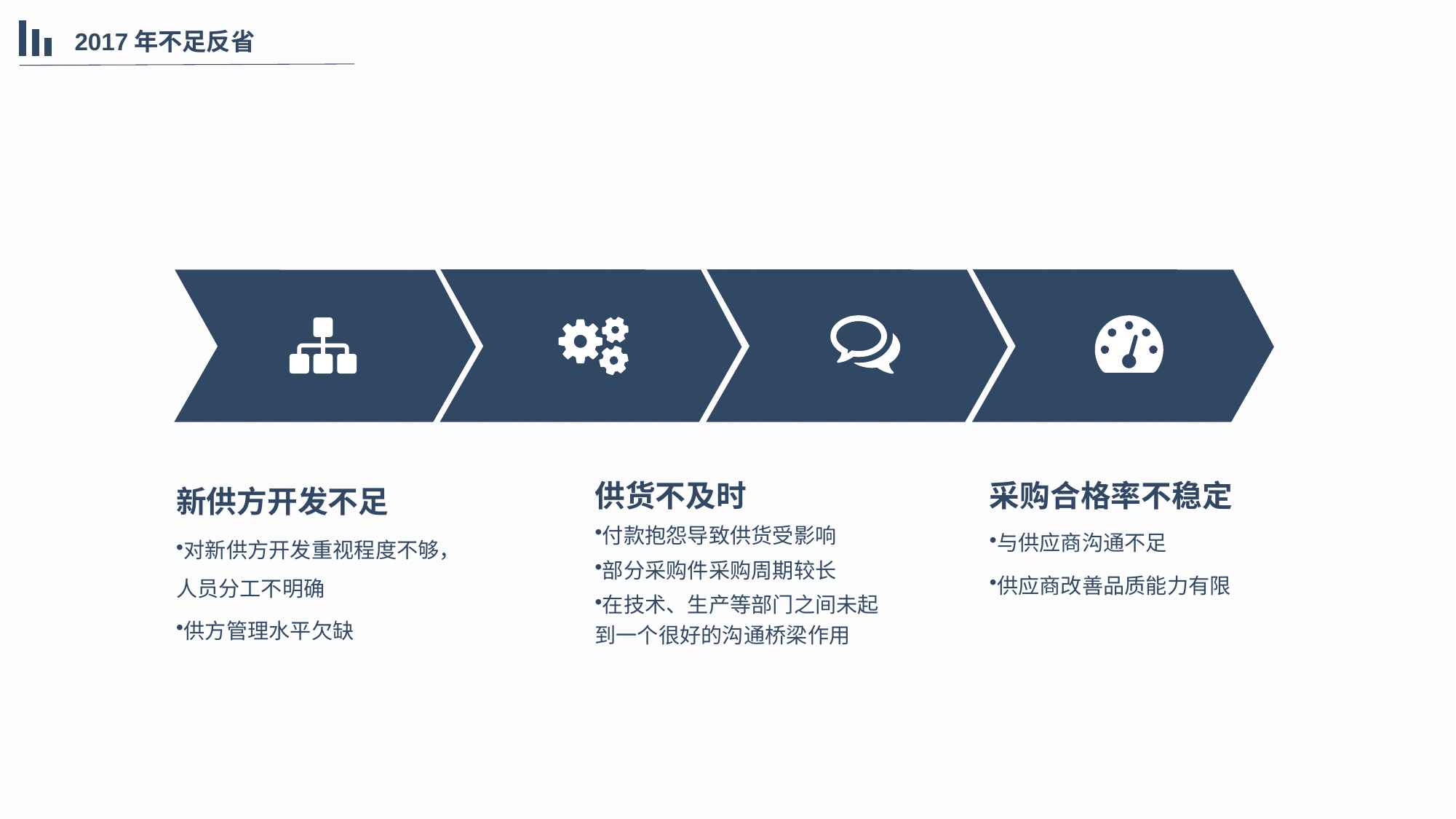

2017年不足反省

新供方开发不足
对新供方开发重视程度不够，人员分工不明确
供方管理水平欠缺
供货不及时
付款抱怨导致供货受影响
部分采购件采购周期较长
在技术、生产等部门之间未起到一个很好的沟通桥梁作用
采购合格率不稳定
与供应商沟通不足
供应商改善品质能力有限